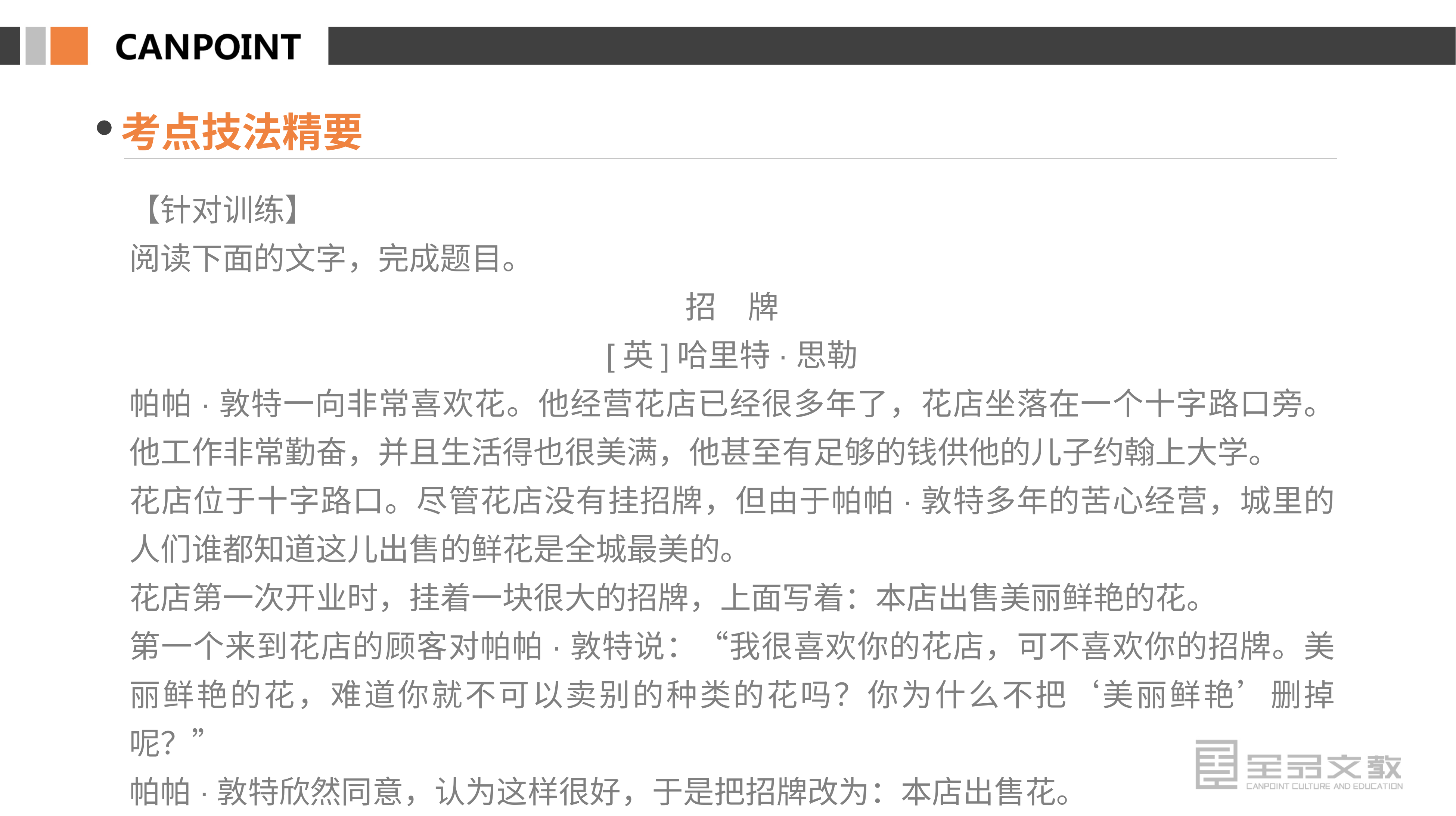

考点技法精要

【针对训练】
阅读下面的文字，完成题目。
招　牌
[英]哈里特·思勒
帕帕·敦特一向非常喜欢花。他经营花店已经很多年了，花店坐落在一个十字路口旁。他工作非常勤奋，并且生活得也很美满，他甚至有足够的钱供他的儿子约翰上大学。
花店位于十字路口。尽管花店没有挂招牌，但由于帕帕·敦特多年的苦心经营，城里的人们谁都知道这儿出售的鲜花是全城最美的。
花店第一次开业时，挂着一块很大的招牌，上面写着：本店出售美丽鲜艳的花。
第一个来到花店的顾客对帕帕·敦特说：“我很喜欢你的花店，可不喜欢你的招牌。美丽鲜艳的花，难道你就不可以卖别的种类的花吗？你为什么不把‘美丽鲜艳’删掉呢？”
帕帕·敦特欣然同意，认为这样很好，于是把招牌改为：本店出售花。